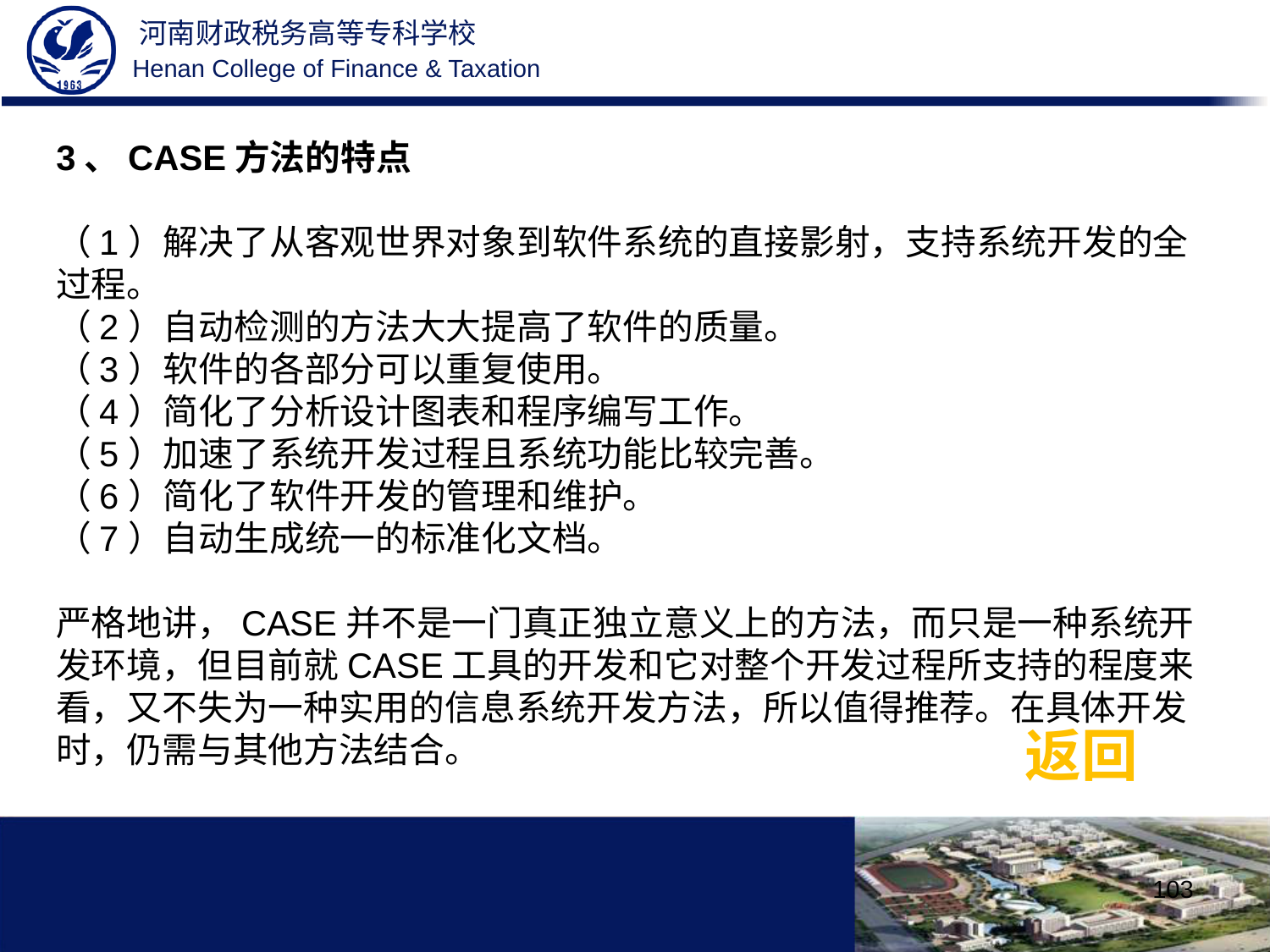

3、CASE方法的特点

（1）解决了从客观世界对象到软件系统的直接影射，支持系统开发的全过程。
（2）自动检测的方法大大提高了软件的质量。
（3）软件的各部分可以重复使用。
（4）简化了分析设计图表和程序编写工作。
（5）加速了系统开发过程且系统功能比较完善。
（6）简化了软件开发的管理和维护。
（7）自动生成统一的标准化文档。

严格地讲，CASE并不是一门真正独立意义上的方法，而只是一种系统开发环境，但目前就CASE工具的开发和它对整个开发过程所支持的程度来看，又不失为一种实用的信息系统开发方法，所以值得推荐。在具体开发时，仍需与其他方法结合。

返回
103